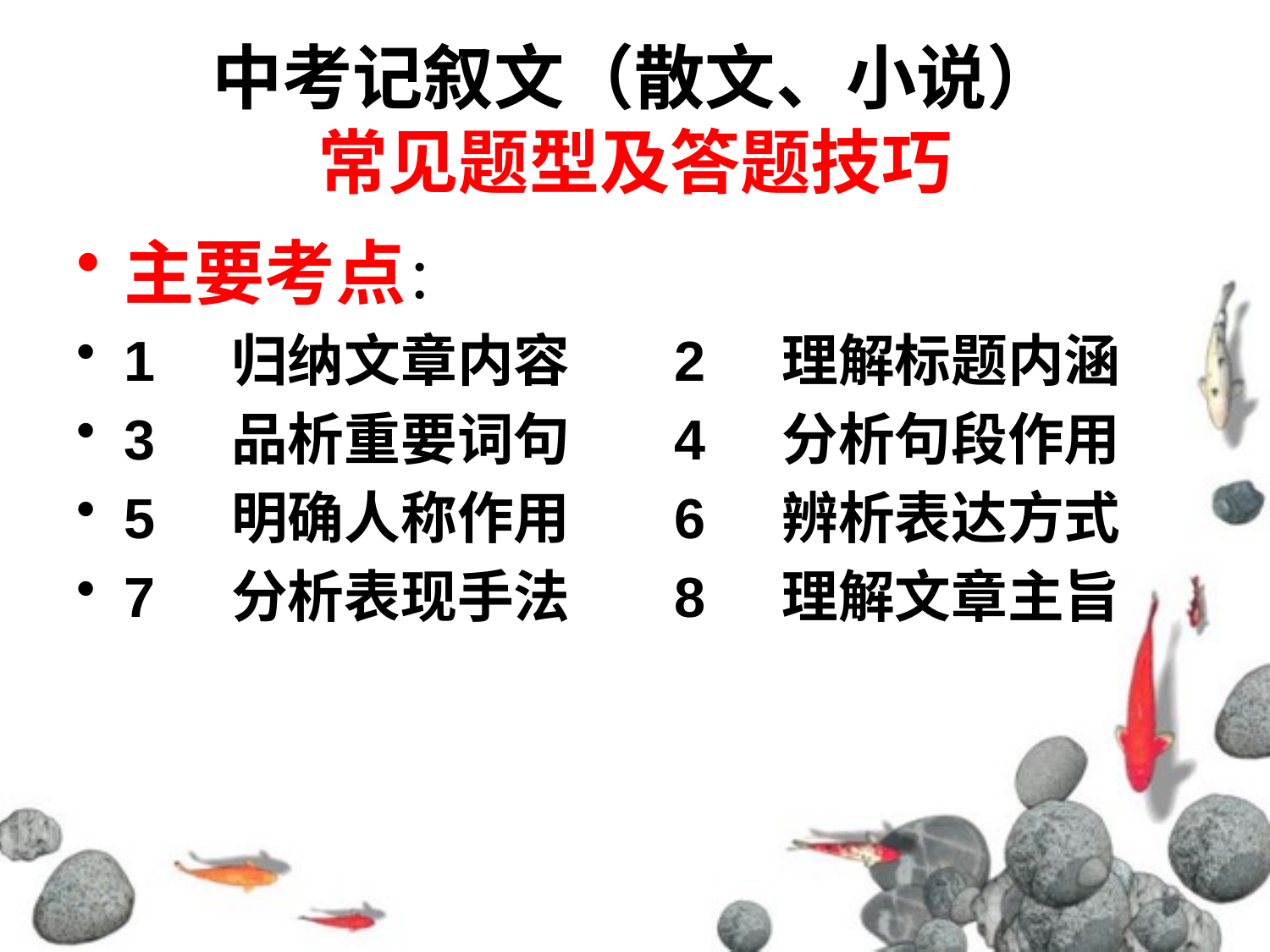

# 中考记叙文（散文、小说） 常见题型及答题技巧
主要考点：
1    归纳文章内容       2    理解标题内涵
3    品析重要词句       4    分析句段作用
5    明确人称作用       6    辨析表达方式
7    分析表现手法       8    理解文章主旨